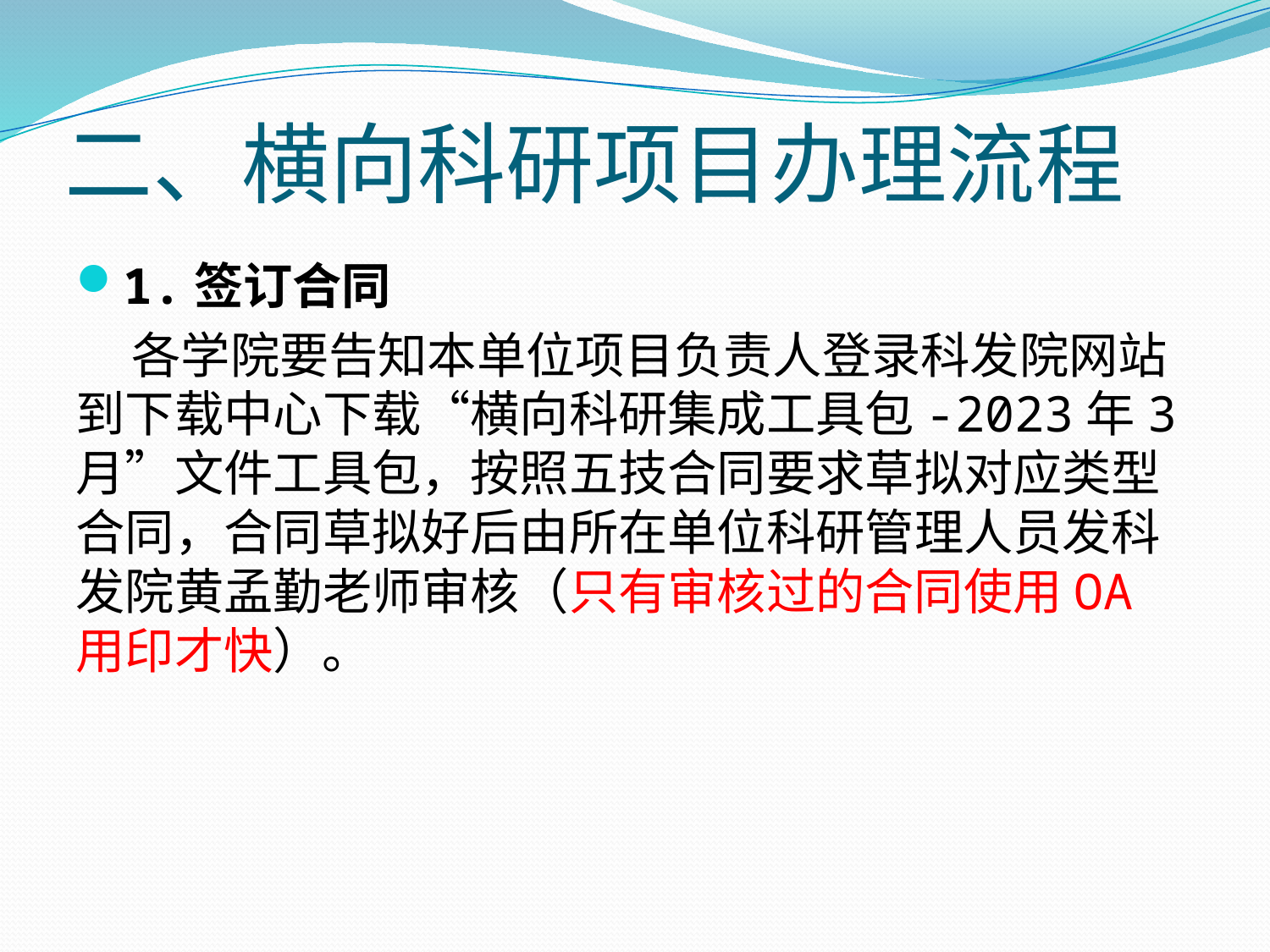

# 二、横向科研项目办理流程
1.签订合同
    各学院要告知本单位项目负责人登录科发院网站到下载中心下载“横向科研集成工具包-2023年3月”文件工具包，按照五技合同要求草拟对应类型合同，合同草拟好后由所在单位科研管理人员发科发院黄孟勤老师审核（只有审核过的合同使用OA用印才快）。